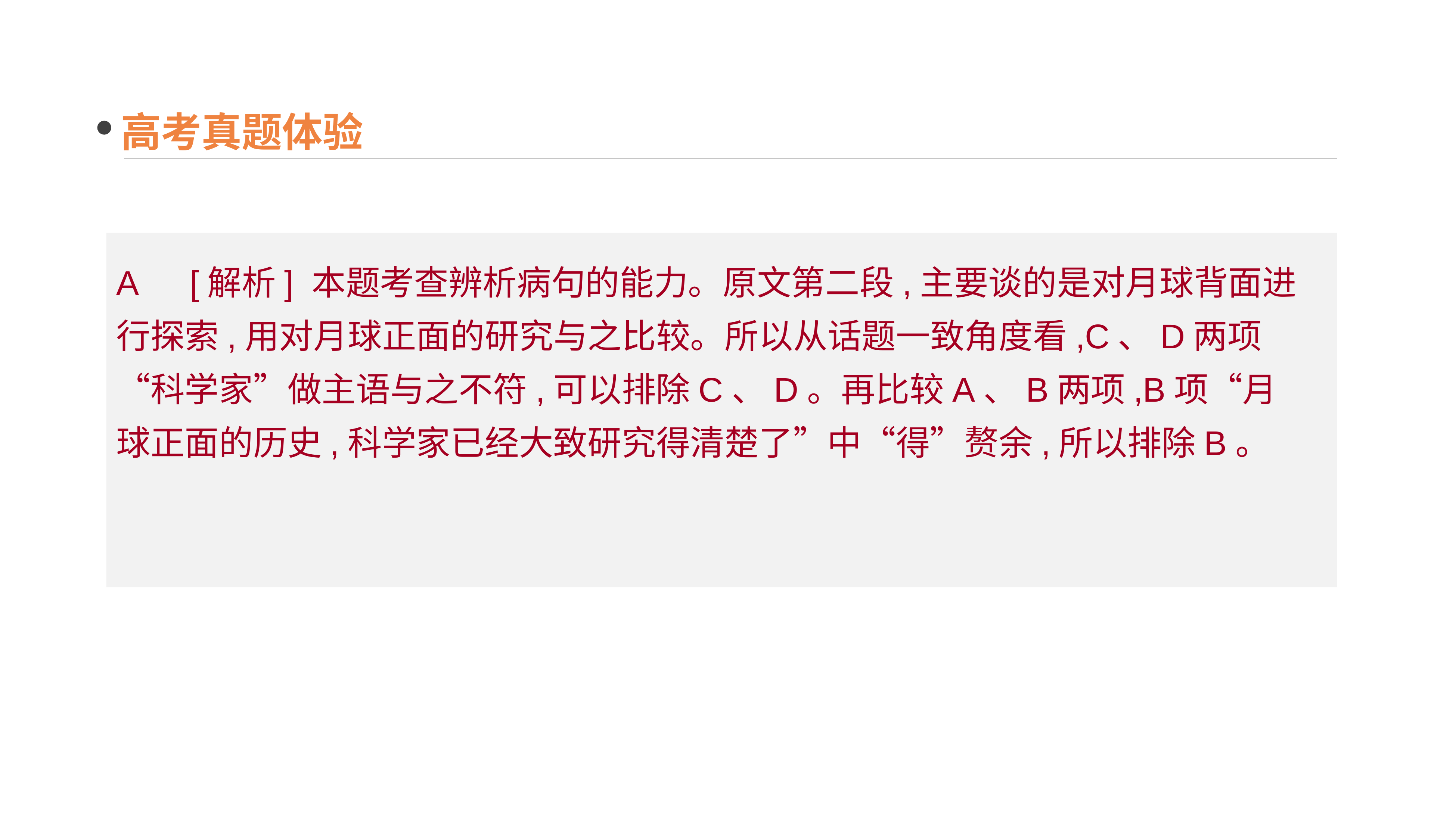

高考真题体验

A　[解析] 本题考查辨析病句的能力。原文第二段,主要谈的是对月球背面进行探索,用对月球正面的研究与之比较。所以从话题一致角度看,C、D两项“科学家”做主语与之不符,可以排除C、D。再比较A、B两项,B项“月球正面的历史,科学家已经大致研究得清楚了”中“得”赘余,所以排除B。